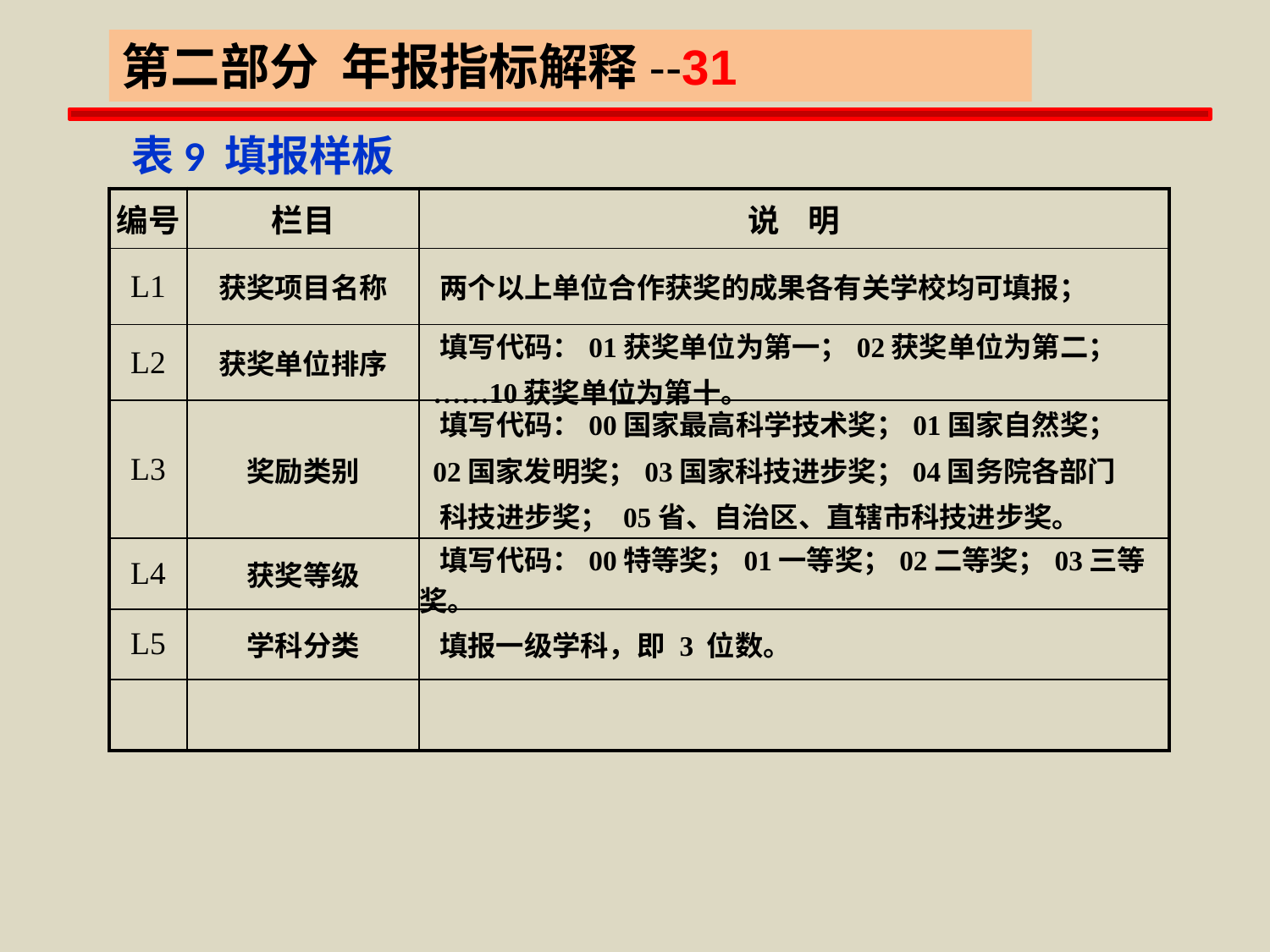

第二部分  年报指标解释--31

  表9 填报样板

| 编号 | 栏目 | 说 明 |
| --- | --- | --- |
| L1 | 获奖项目名称 | 两个以上单位合作获奖的成果各有关学校均可填报； |
| L2 | 获奖单位排序 | 填写代码：01获奖单位为第一；02获奖单位为第二； ……10获奖单位为第十。 |
| L3 | 奖励类别 | 填写代码：00国家最高科学技术奖；01国家自然奖； 02国家发明奖；03国家科技进步奖；04国务院各部门 科技进步奖； 05省、自治区、直辖市科技进步奖。 |
| L4 | 获奖等级 | 填写代码：00特等奖；01一等奖；02二等奖；03三等奖。 |
| L5 | 学科分类 | 填报一级学科，即 3 位数。 |
|  |  |  |